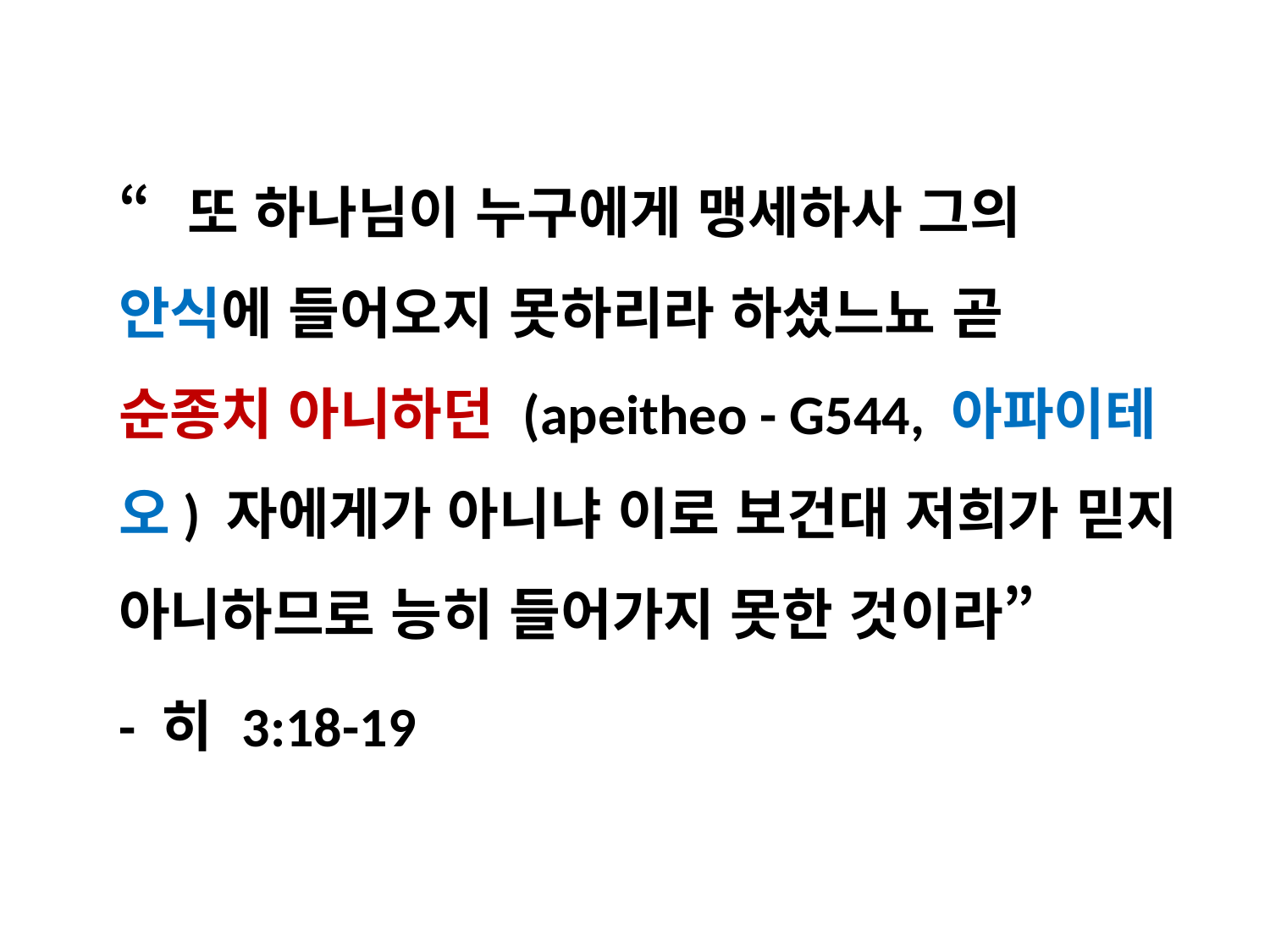

“또 하나님이 누구에게 맹세하사 그의 
안식에 들어오지 못하리라 하셨느뇨 곧
순종치 아니하던 (apeitheo - G544, 아파이테오) 자에게가 아니냐 이로 보건대 저희가 믿지 아니하므로 능히 들어가지 못한 것이라”
- 히 3:18-19